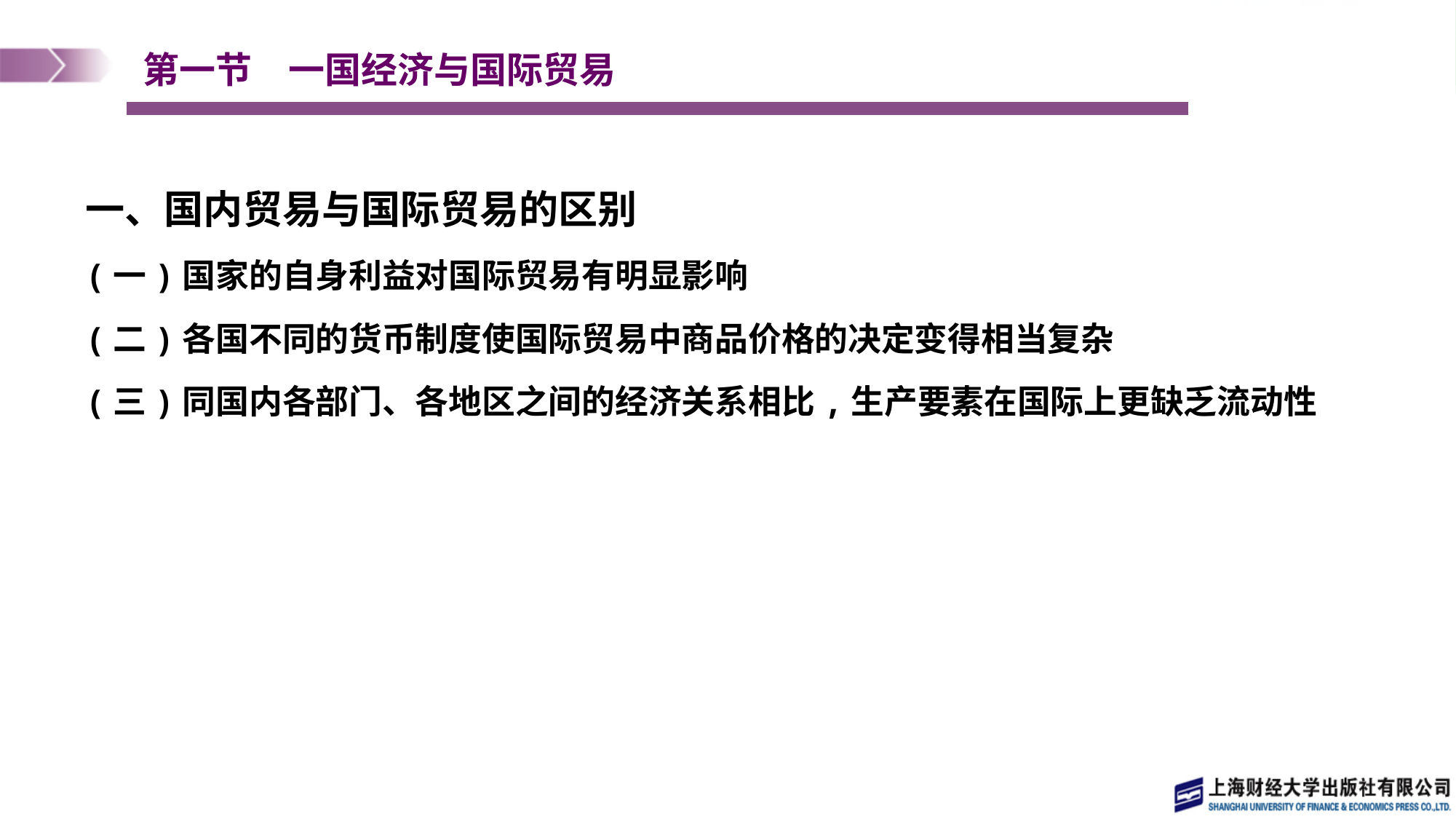

# 第一节　一国经济与国际贸易
一、国内贸易与国际贸易的区别
(一)国家的自身利益对国际贸易有明显影响
(二)各国不同的货币制度使国际贸易中商品价格的决定变得相当复杂
(三)同国内各部门、各地区之间的经济关系相比,生产要素在国际上更缺乏流动性